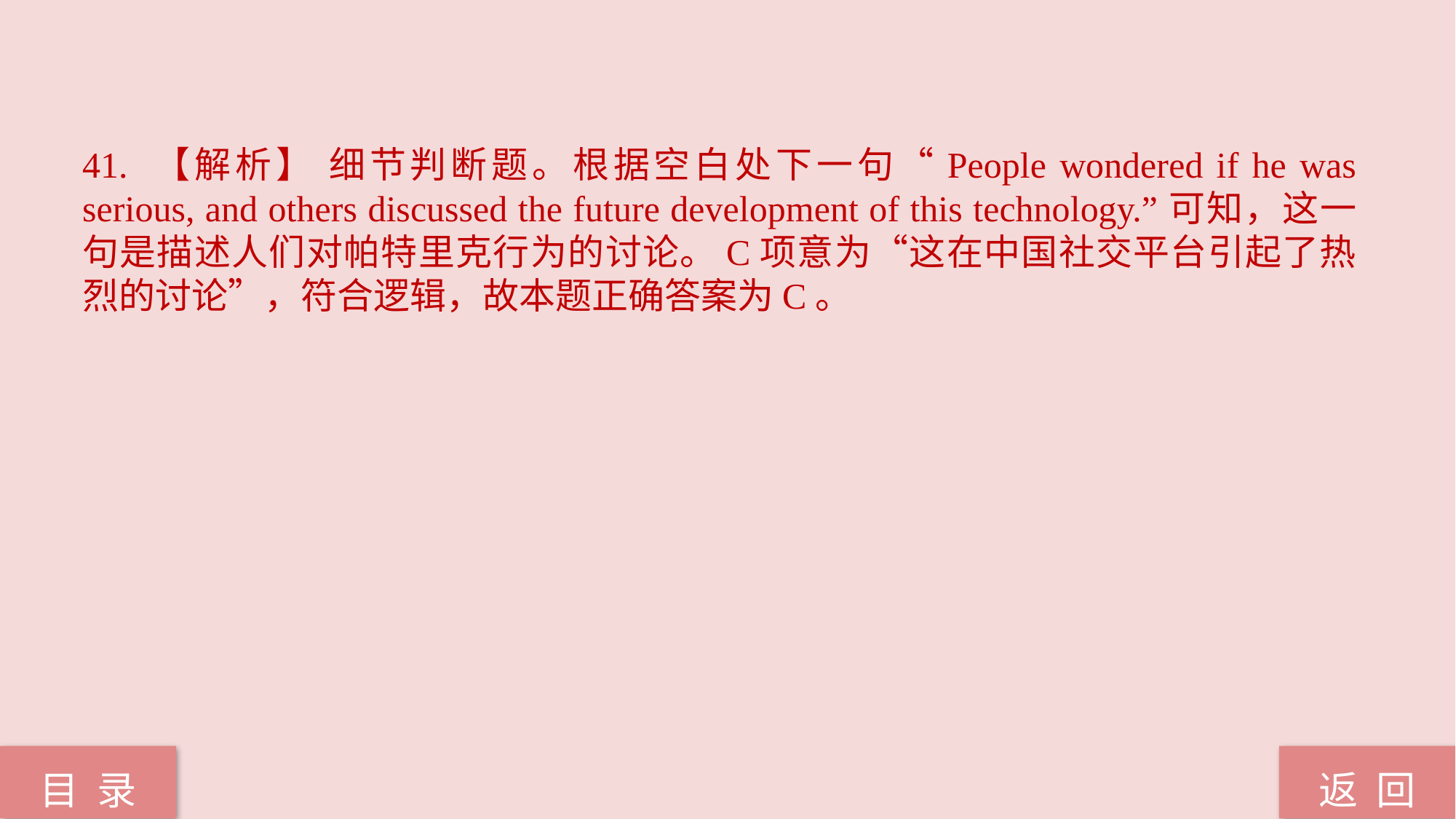

41. 【解析】 细节判断题。根据空白处下一句“People wondered if he was serious, and others discussed the future development of this technology.”可知，这一句是描述人们对帕特里克行为的讨论。C项意为“这在中国社交平台引起了热烈的讨论”，符合逻辑，故本题正确答案为C。
返  回